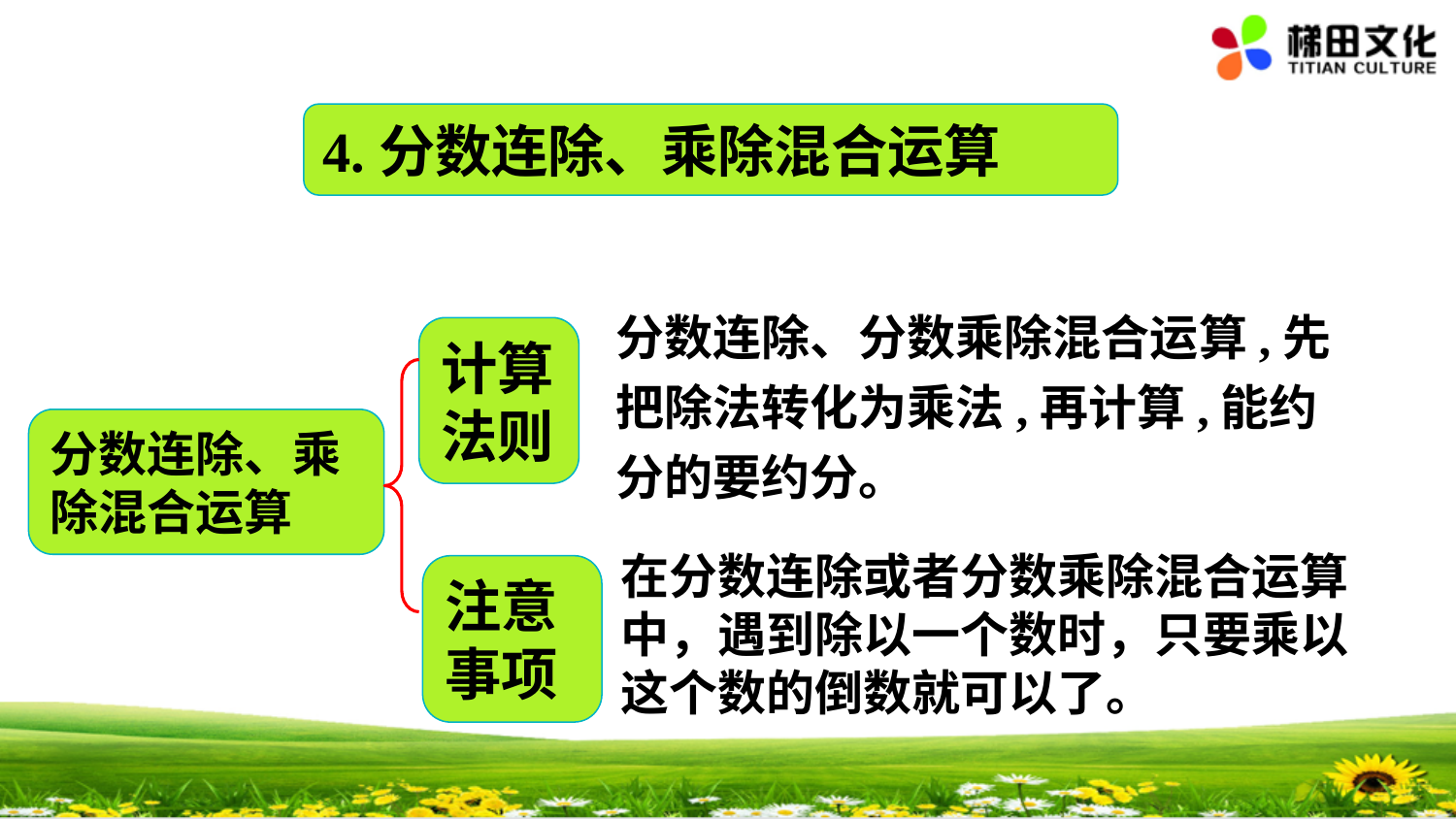

4.分数连除、乘除混合运算
分数连除、分数乘除混合运算,先把除法转化为乘法,再计算,能约分的要约分。
计算法则

分数连除、乘除混合运算
在分数连除或者分数乘除混合运算中，遇到除以一个数时，只要乘以这个数的倒数就可以了。
注意事项